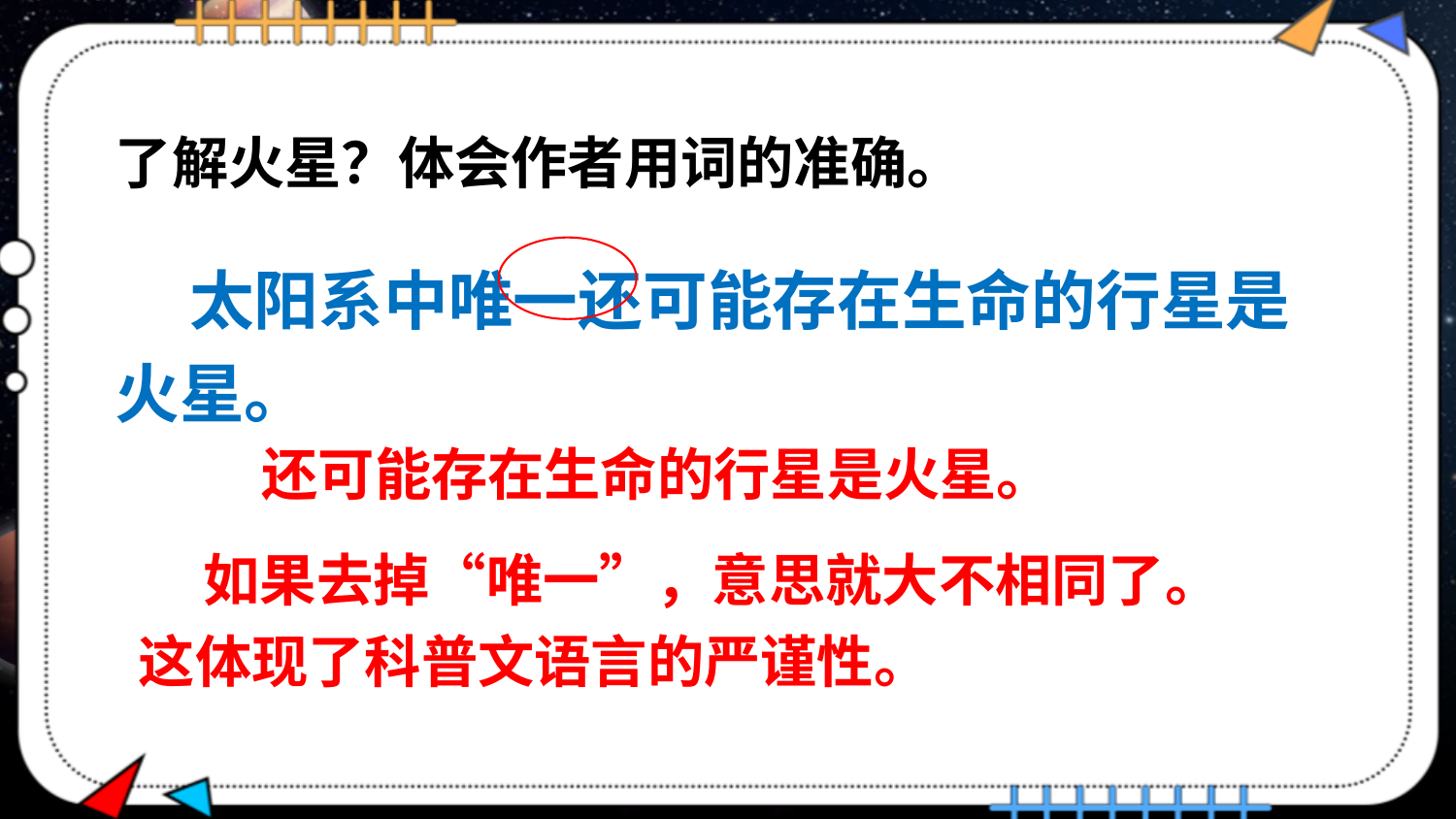

了解火星？体会作者用词的准确。
    太阳系中唯一还可能存在生命的行星是火星。

还可能存在生命的行星是火星。
    如果去掉“唯一”，意思就大不相同了。这体现了科普文语言的严谨性。